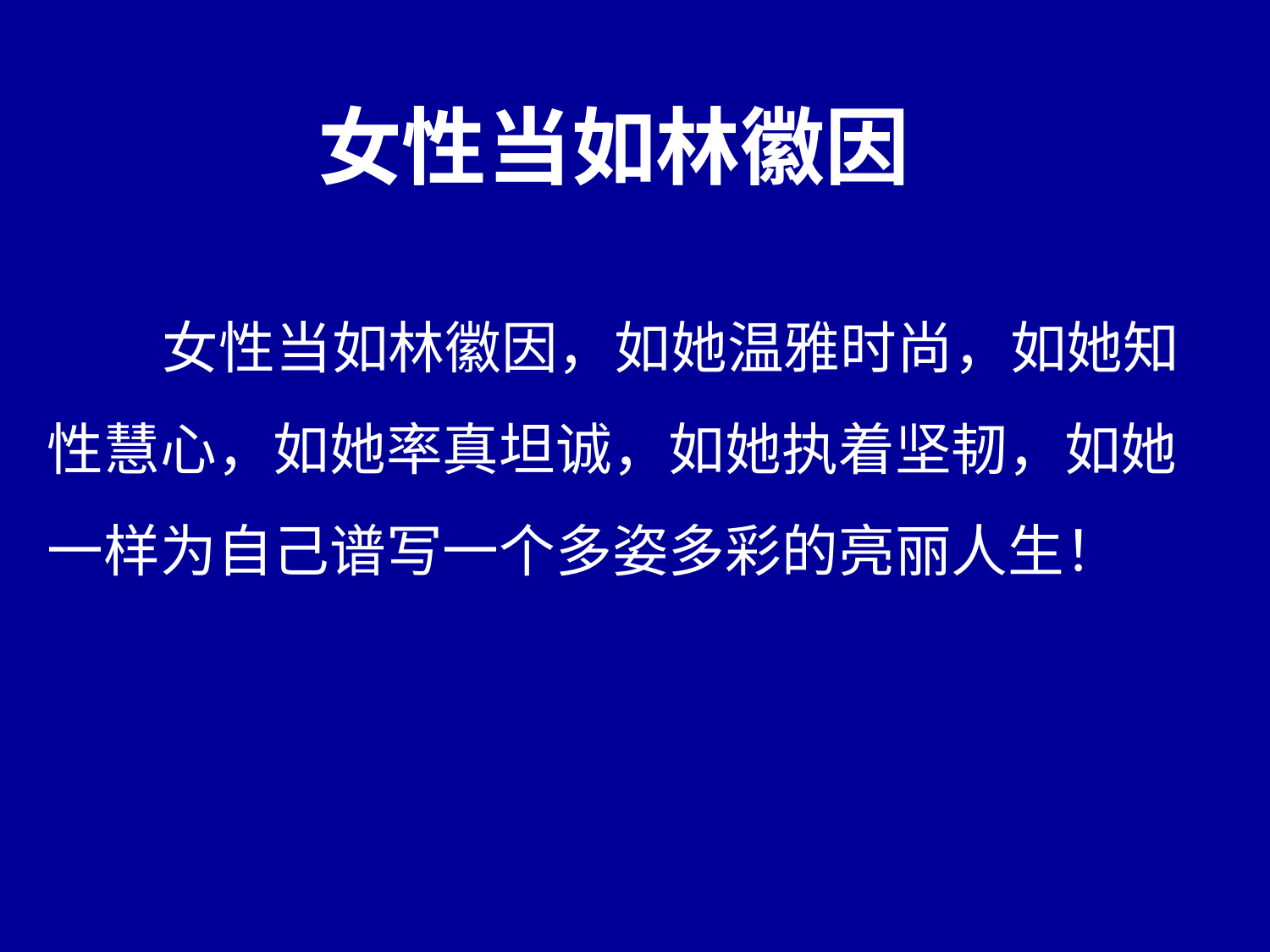

# 女性当如林徽因

        女性当如林徽因，如她温雅时尚，如她知性慧心，如她率真坦诚，如她执着坚韧，如她一样为自己谱写一个多姿多彩的亮丽人生！